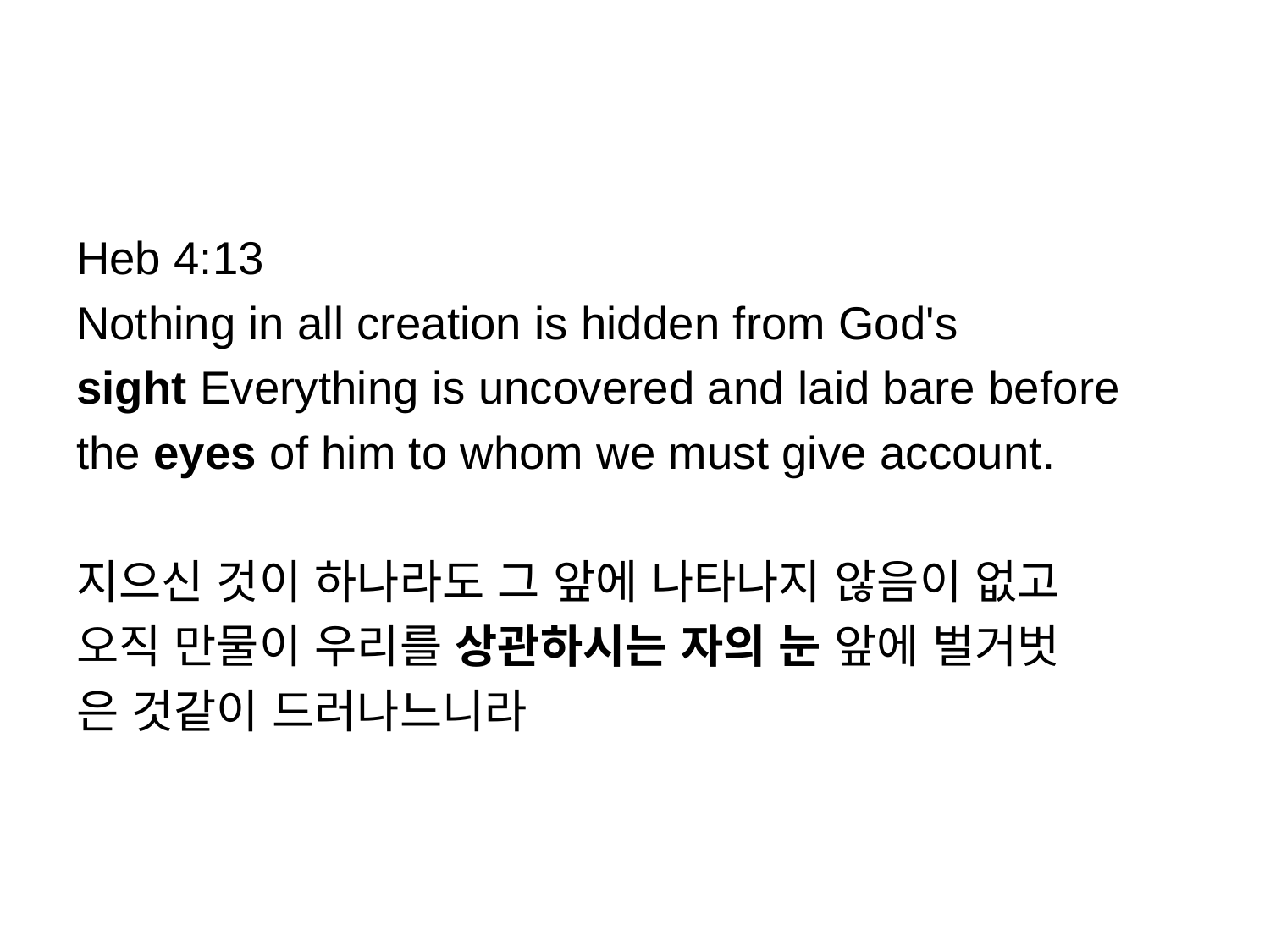

#
Heb 4:13
Nothing in all creation is hidden from God's
sight Everything is uncovered and laid bare before
the eyes of him to whom we must give account.

지으신 것이 하나라도 그 앞에 나타나지 않음이 없고
오직 만물이 우리를 상관하시는 자의 눈 앞에 벌거벗
은 것같이 드러나느니라